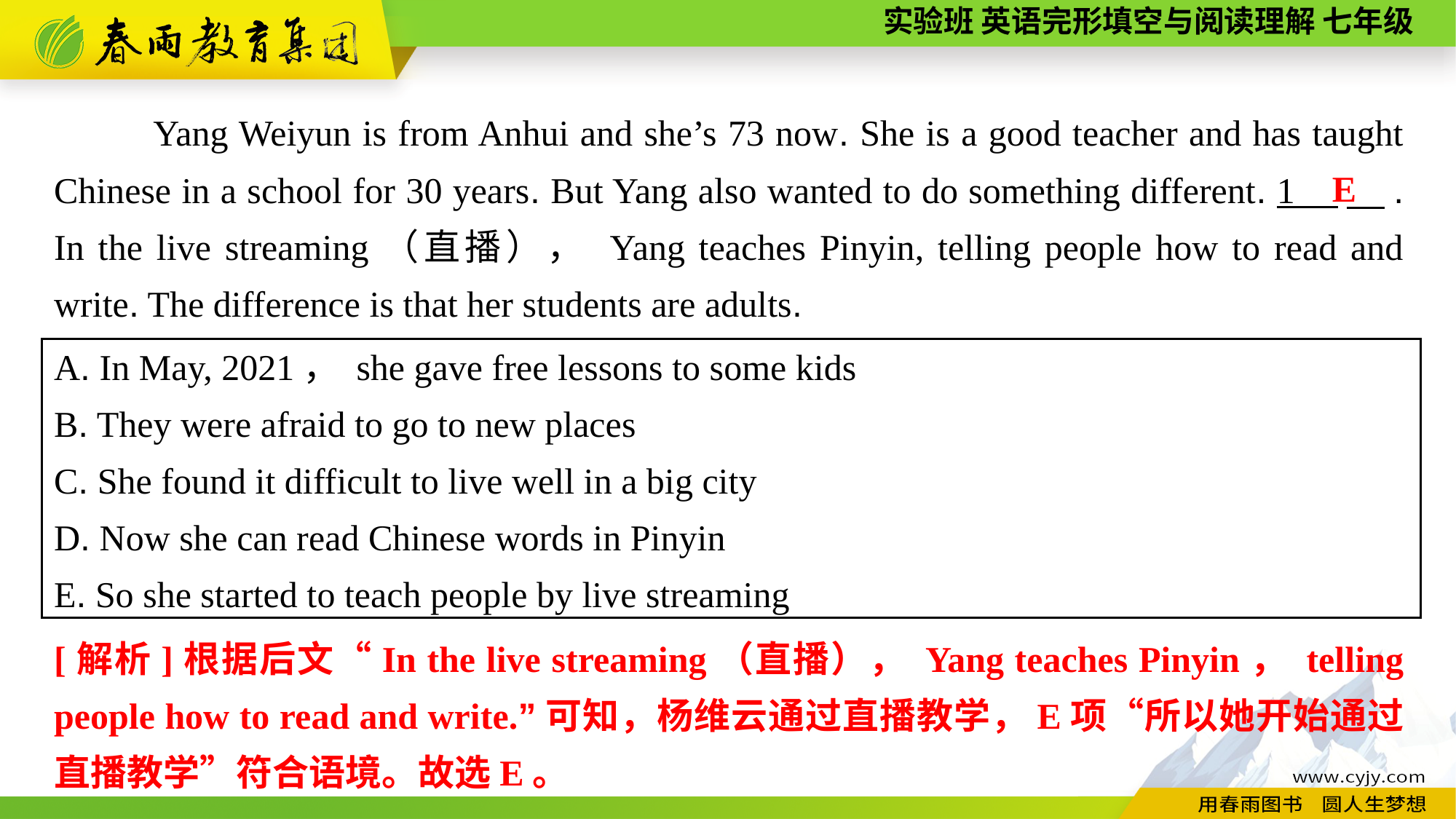

Yang Weiyun is from Anhui and she’s 73 now. She is a good teacher and has taught Chinese in a school for 30 years. But Yang also wanted to do something different. 1    　. In the live streaming（直播）， Yang teaches Pinyin, telling people how to read and write. The difference is that her students are adults.
E
A. In May, 2021， she gave free lessons to some kids
B. They were afraid to go to new places
C. She found it difficult to live well in a big city
D. Now she can read Chinese words in Pinyin
E. So she started to teach people by live streaming

[解析]根据后文“In the live streaming（直播）， Yang teaches Pinyin， telling people how to read and write.”可知，杨维云通过直播教学，E项“所以她开始通过直播教学”符合语境。故选E。